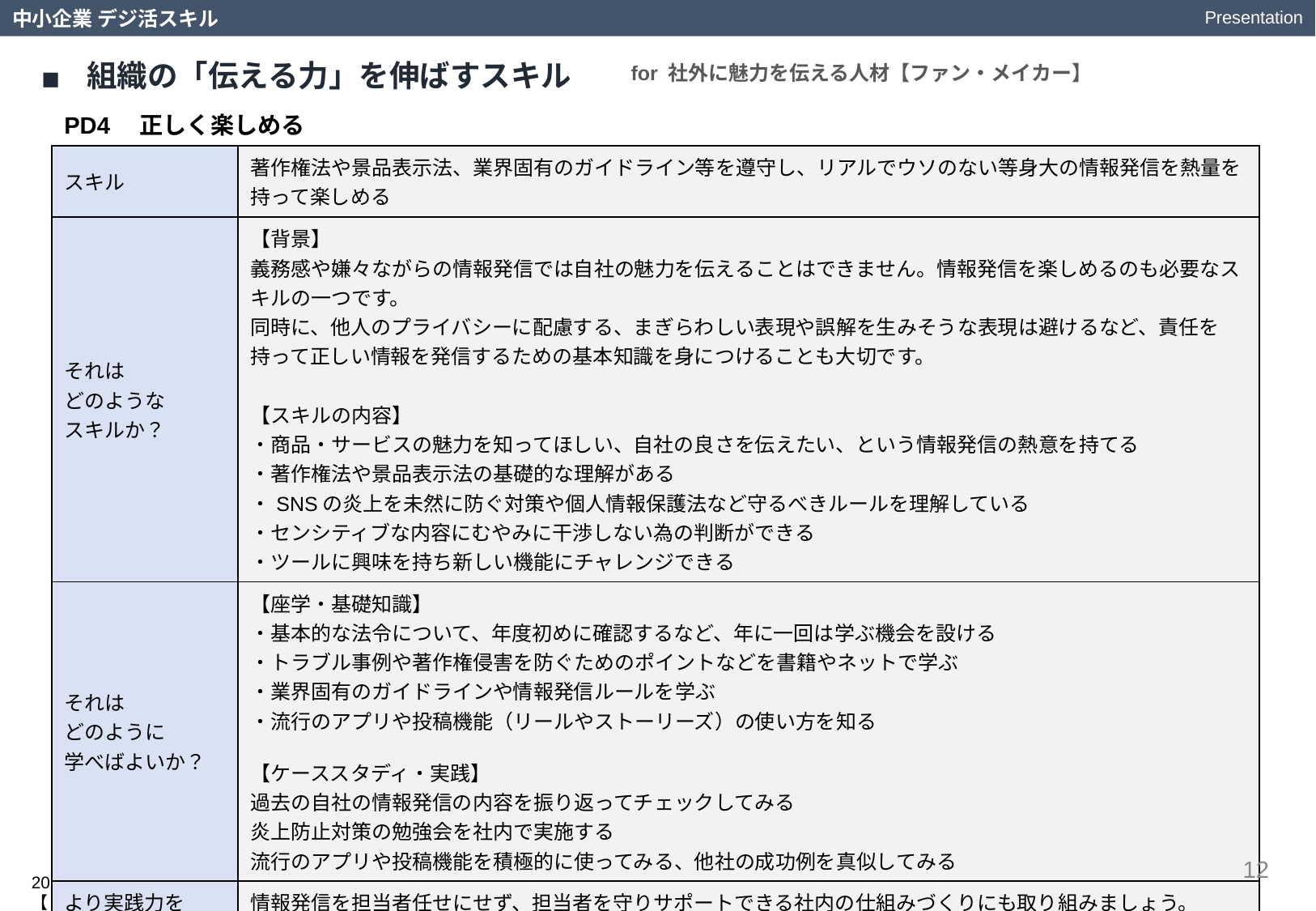

Presentation
中小企業 デジ活スキル
組織の「伝える力」を伸ばすスキル
for 社外に魅力を伝える人材【ファン・メイカー】
PD4　正しく楽しめる
| スキル | 著作権法や景品表示法、業界固有のガイドライン等を遵守し、リアルでウソのない等身大の情報発信を熱量を持って楽しめる |
| --- | --- |
| それは どのような スキルか？ | 【背景】 義務感や嫌々ながらの情報発信では自社の魅力を伝えることはできません。情報発信を楽しめるのも必要なスキルの一つです。 同時に、他人のプライバシーに配慮する、まぎらわしい表現や誤解を生みそうな表現は避けるなど、責任を持って正しい情報を発信するための基本知識を身につけることも大切です。 【スキルの内容】 ・商品・サービスの魅力を知ってほしい、自社の良さを伝えたい、という情報発信の熱意を持てる ・著作権法や景品表示法の基礎的な理解がある ・SNSの炎上を未然に防ぐ対策や個人情報保護法など守るべきルールを理解している ・センシティブな内容にむやみに干渉しない為の判断ができる ・ツールに興味を持ち新しい機能にチャレンジできる |
| それは どのように 学べばよいか？ | 【座学・基礎知識】 ・基本的な法令について、年度初めに確認するなど、年に一回は学ぶ機会を設ける ・トラブル事例や著作権侵害を防ぐためのポイントなどを書籍やネットで学ぶ ・業界固有のガイドラインや情報発信ルールを学ぶ ・流行のアプリや投稿機能（リールやストーリーズ）の使い方を知る 【ケーススタディ・実践】 過去の自社の情報発信の内容を振り返ってチェックしてみる 炎上防止対策の勉強会を社内で実施する 流行のアプリや投稿機能を積極的に使ってみる、他社の成功例を真似してみる |
| より実践力を 高めるための 視点や考え方は？ | 情報発信を担当者任せにせず、担当者を守りサポートできる社内の仕組みづくりにも取り組みましょう。 情報発信の内容を投稿者以外が必ずダブルチェックする。日頃から写真や動画などの素材を集めることを職場の習慣とする。楽しみながら取り組める雰囲気づくりをする。こういったことが、熱量を持って持続的に情報発信していくために欠かせないポイントです。 |
12